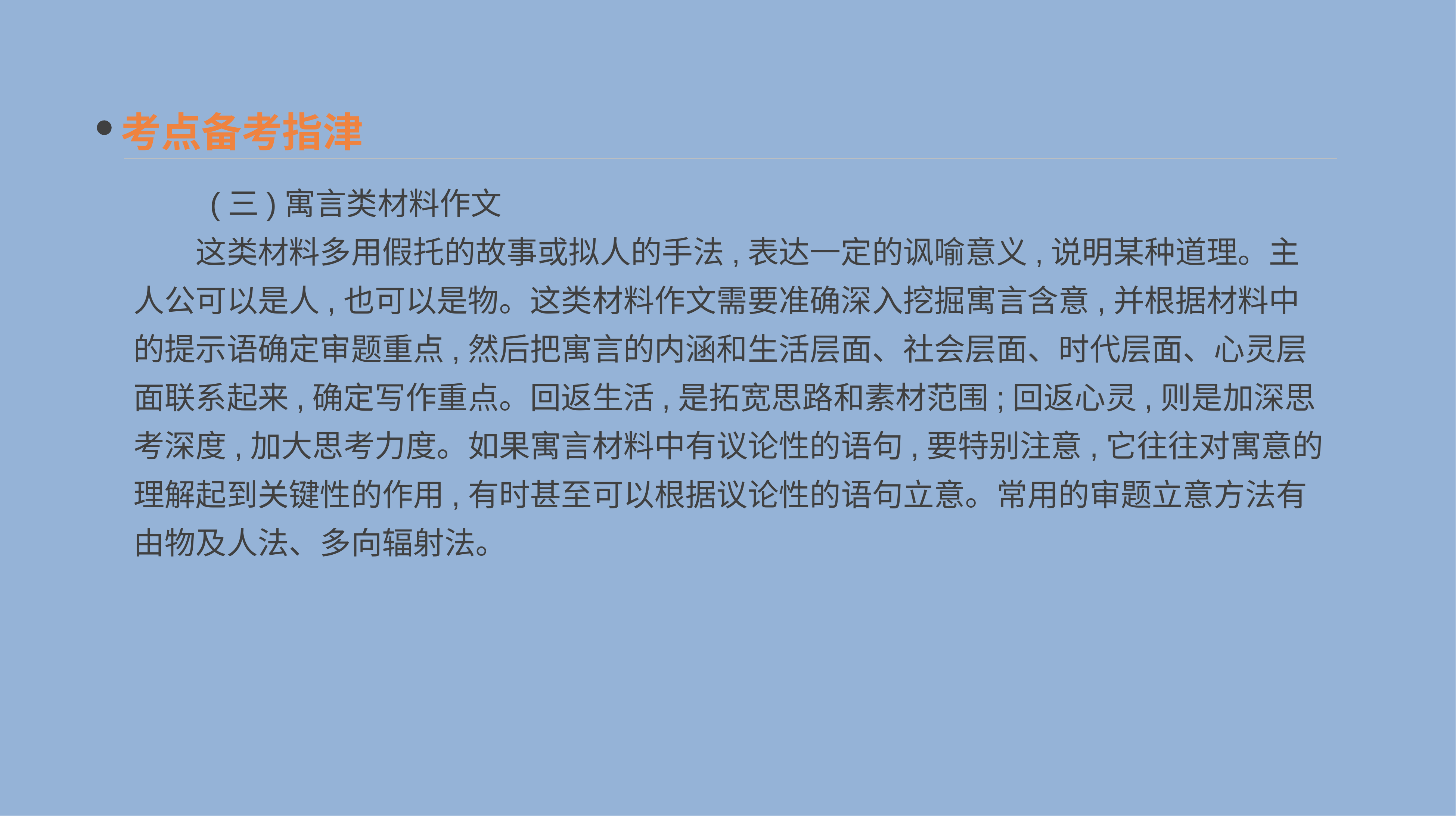

考点备考指津

　　 (三)寓言类材料作文
　　这类材料多用假托的故事或拟人的手法,表达一定的讽喻意义,说明某种道理。主人公可以是人,也可以是物。这类材料作文需要准确深入挖掘寓言含意,并根据材料中的提示语确定审题重点,然后把寓言的内涵和生活层面、社会层面、时代层面、心灵层面联系起来,确定写作重点。回返生活,是拓宽思路和素材范围;回返心灵,则是加深思考深度,加大思考力度。如果寓言材料中有议论性的语句,要特别注意,它往往对寓意的理解起到关键性的作用,有时甚至可以根据议论性的语句立意。常用的审题立意方法有由物及人法、多向辐射法。